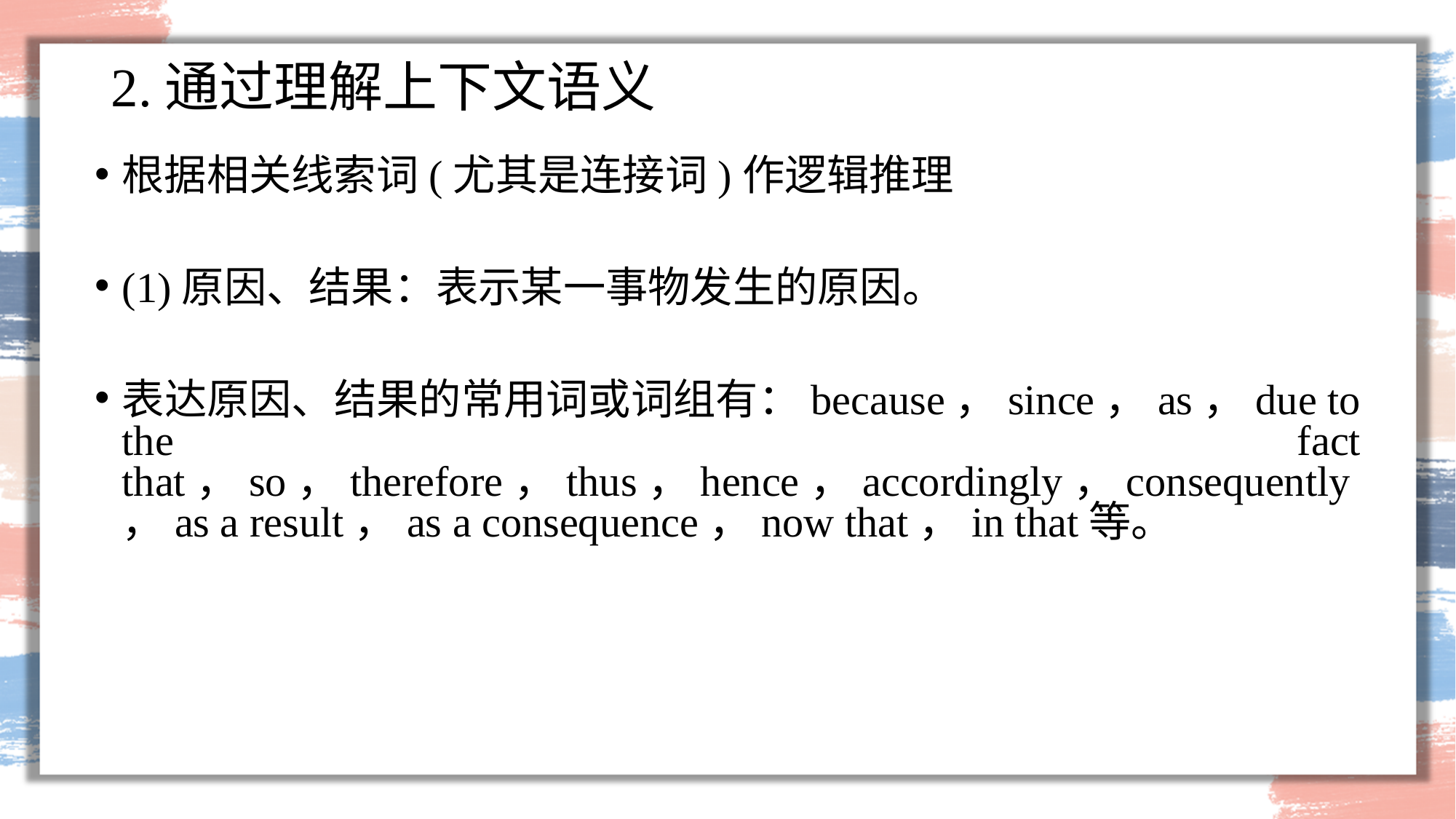

# 2.通过理解上下文语义
根据相关线索词(尤其是连接词)作逻辑推理

(1)原因、结果：表示某一事物发生的原因。

表达原因、结果的常用词或词组有：because，since，as，due to the fact that，so，therefore，thus，hence，accordingly，consequently，as a result，as a consequence，now that，in that等。
56